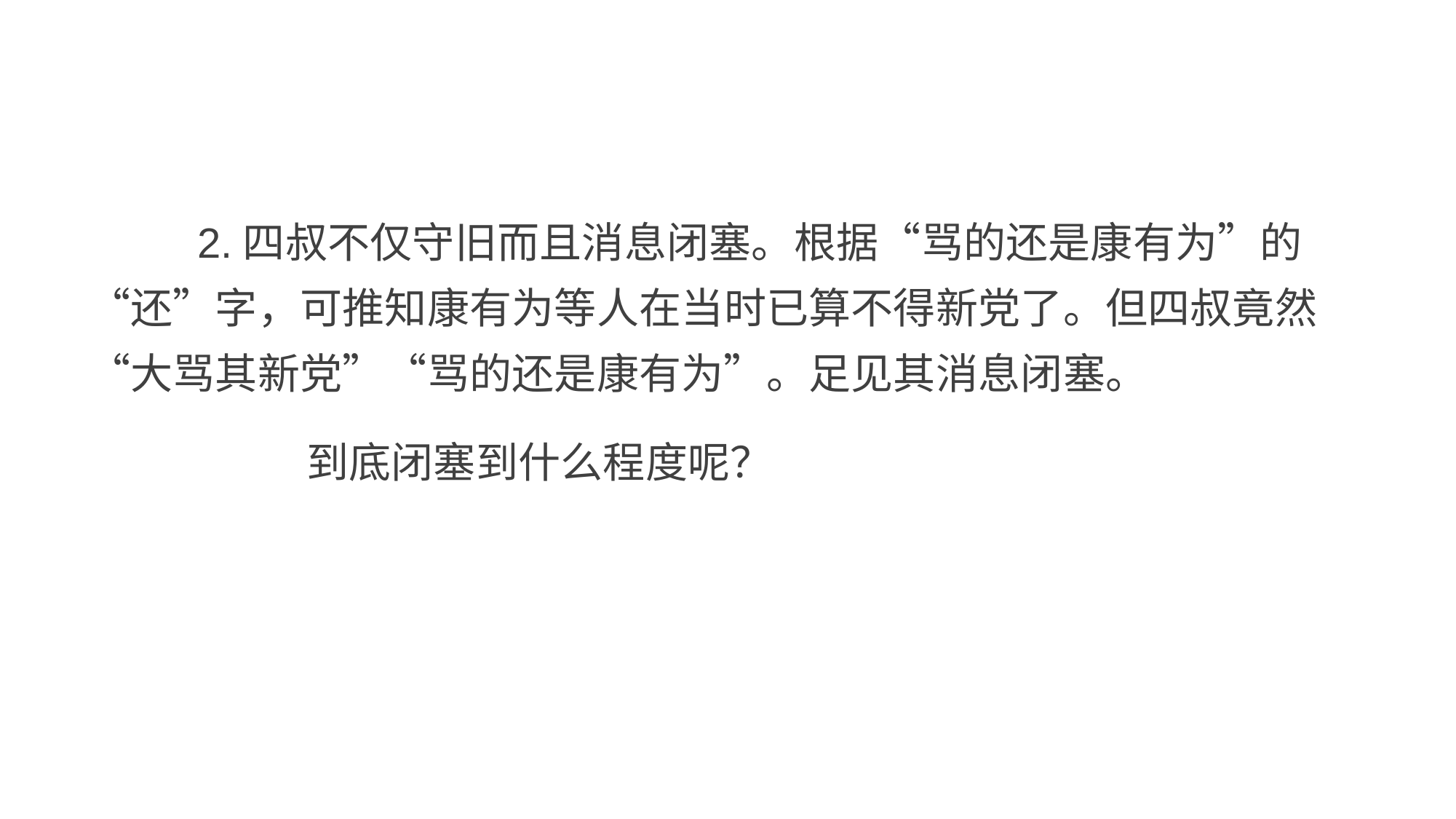

2.四叔不仅守旧而且消息闭塞。根据“骂的还是康有为”的 “还”字，可推知康有为等人在当时已算不得新党了。但四叔竟然 “大骂其新党”“骂的还是康有为”。足见其消息闭塞。
到底闭塞到什么程度呢？